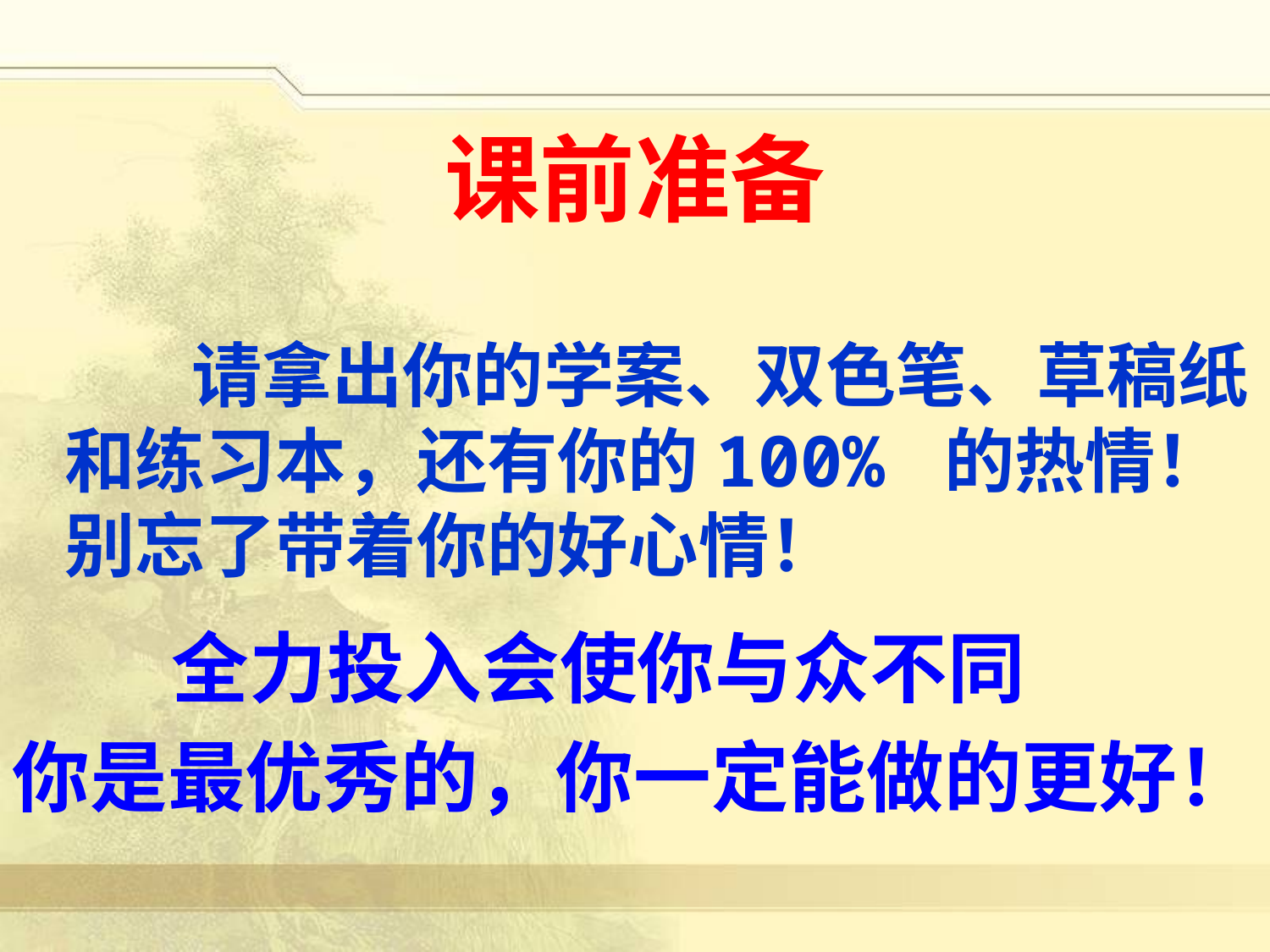

课前准备
         请拿出你的学案、双色笔、草稿纸和练习本，还有你的100% 的热情！别忘了带着你的好心情！
          全力投入会使你与众不同
你是最优秀的，你一定能做的更好！